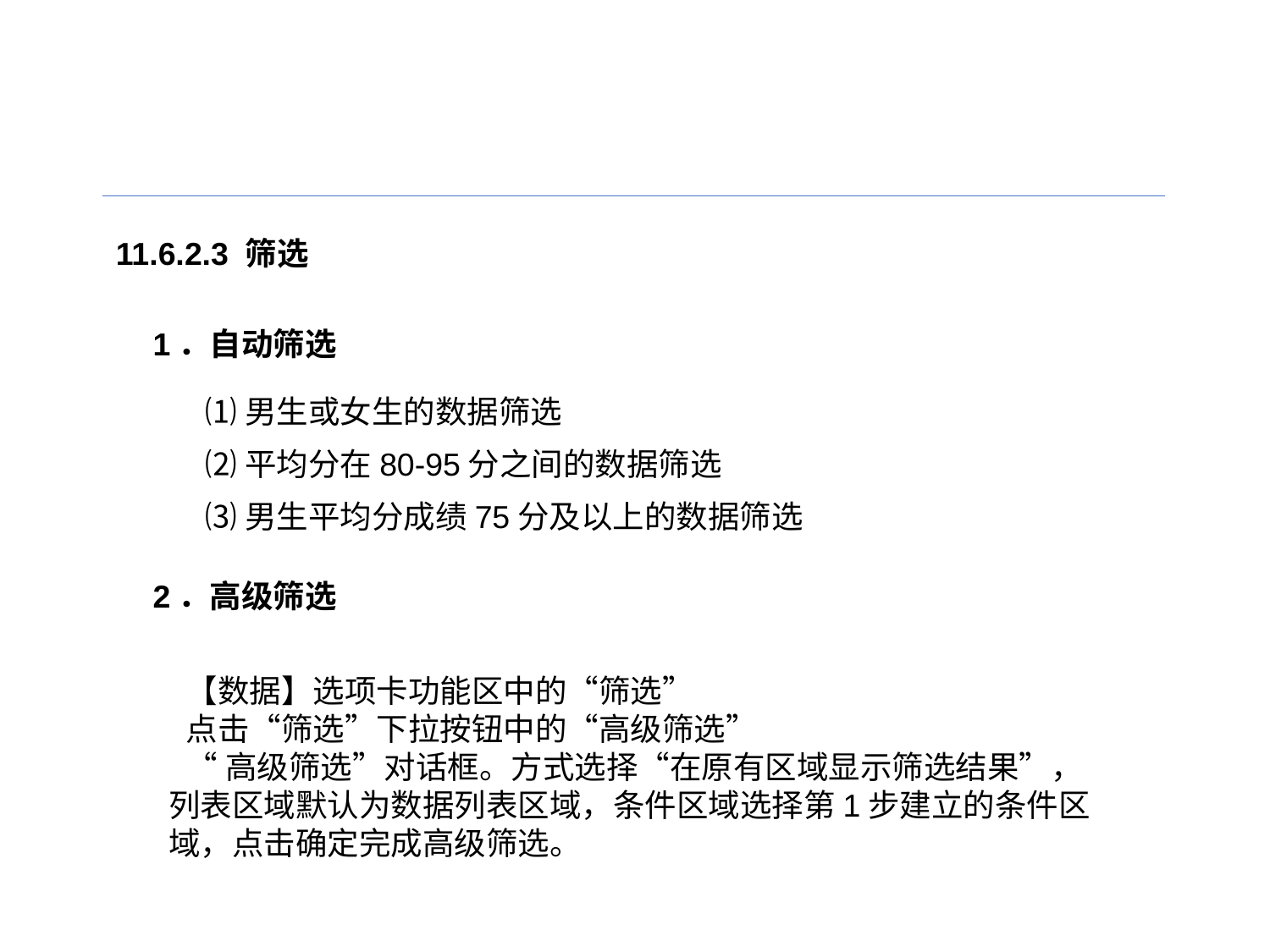

11.6.2.3 筛选
1．自动筛选
⑴男生或女生的数据筛选
⑵平均分在80-95分之间的数据筛选
⑶男生平均分成绩75分及以上的数据筛选
2．高级筛选
【数据】选项卡功能区中的“筛选”
点击“筛选”下拉按钮中的“高级筛选”
“高级筛选”对话框。方式选择“在原有区域显示筛选结果”，列表区域默认为数据列表区域，条件区域选择第1步建立的条件区域，点击确定完成高级筛选。